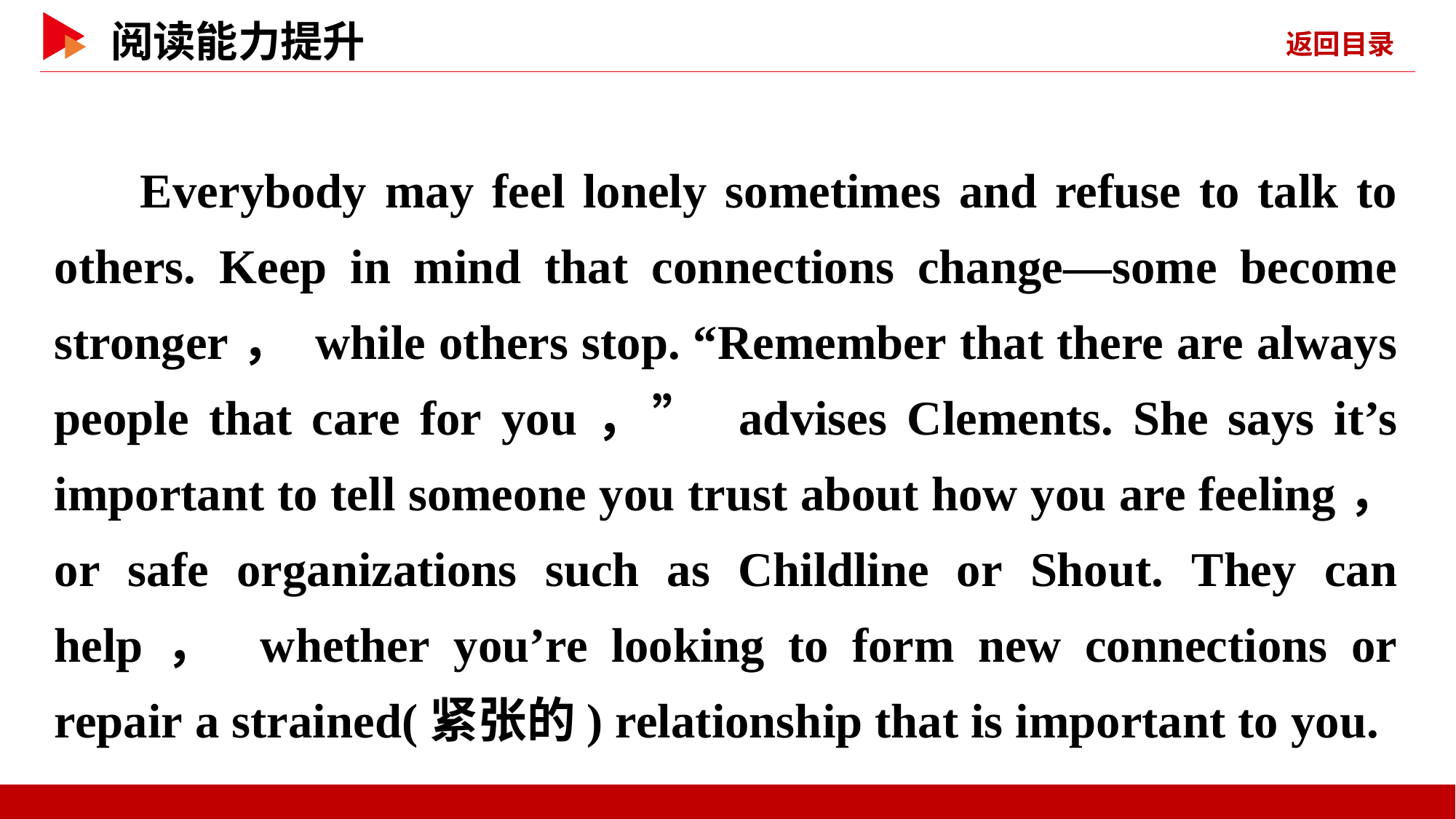

Everybody may feel lonely sometimes and refuse to talk to others. Keep in mind that connections change—some become stronger， while others stop. “Remember that there are always people that care for you，” advises Clements. She says it’s important to tell someone you trust about how you are feeling， or safe organizations such as Childline or Shout. They can help， whether you’re looking to form new connections or repair a strained(紧张的) relationship that is important to you.